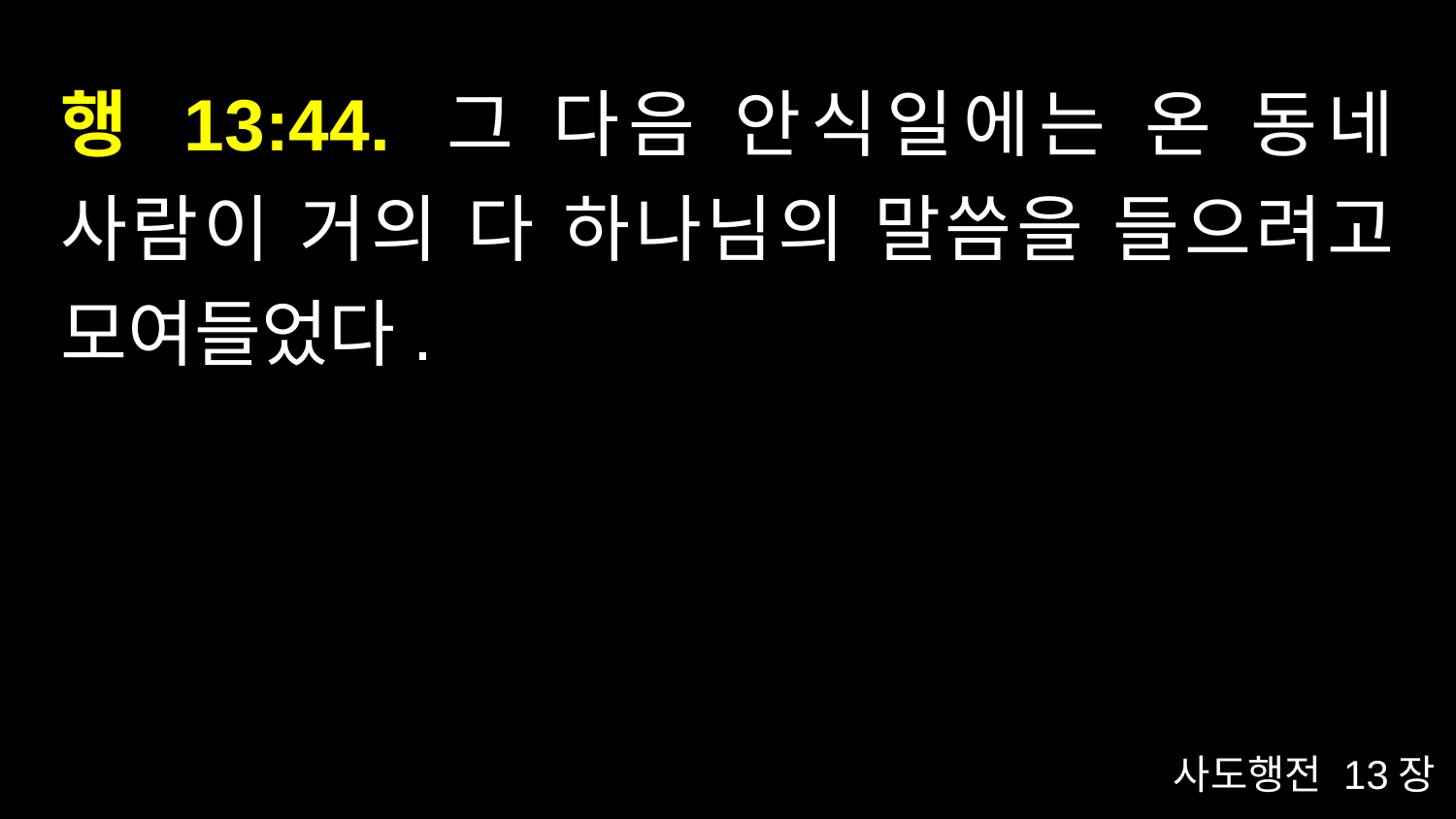

# 행 13:44. 그 다음 안식일에는 온 동네 사람이 거의 다 하나님의 말씀을 들으려고 모여들었다.
사도행전 13장